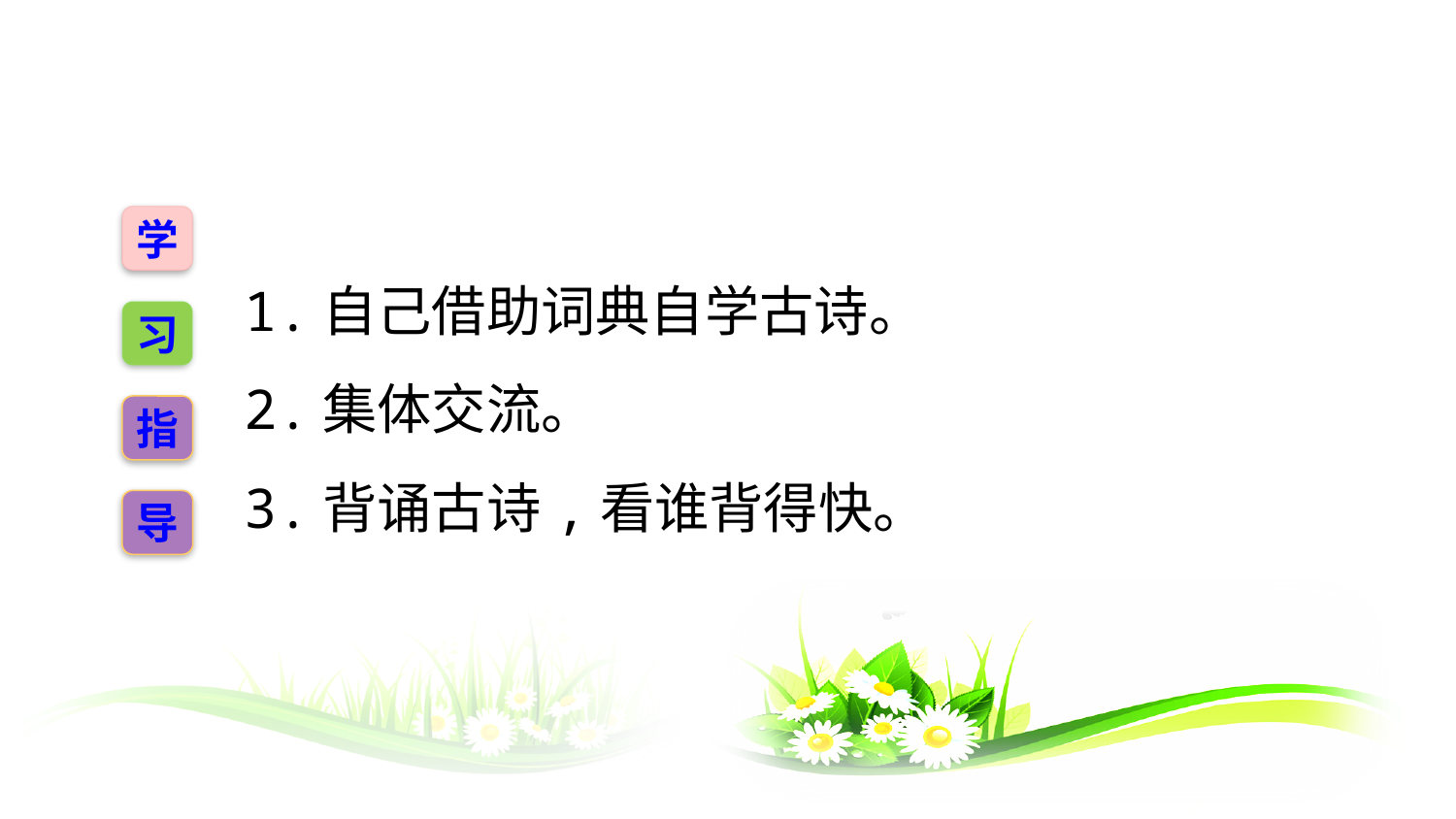

学
1.自己借助词典自学古诗。
2.集体交流。
3.背诵古诗,看谁背得快。
习
指
导